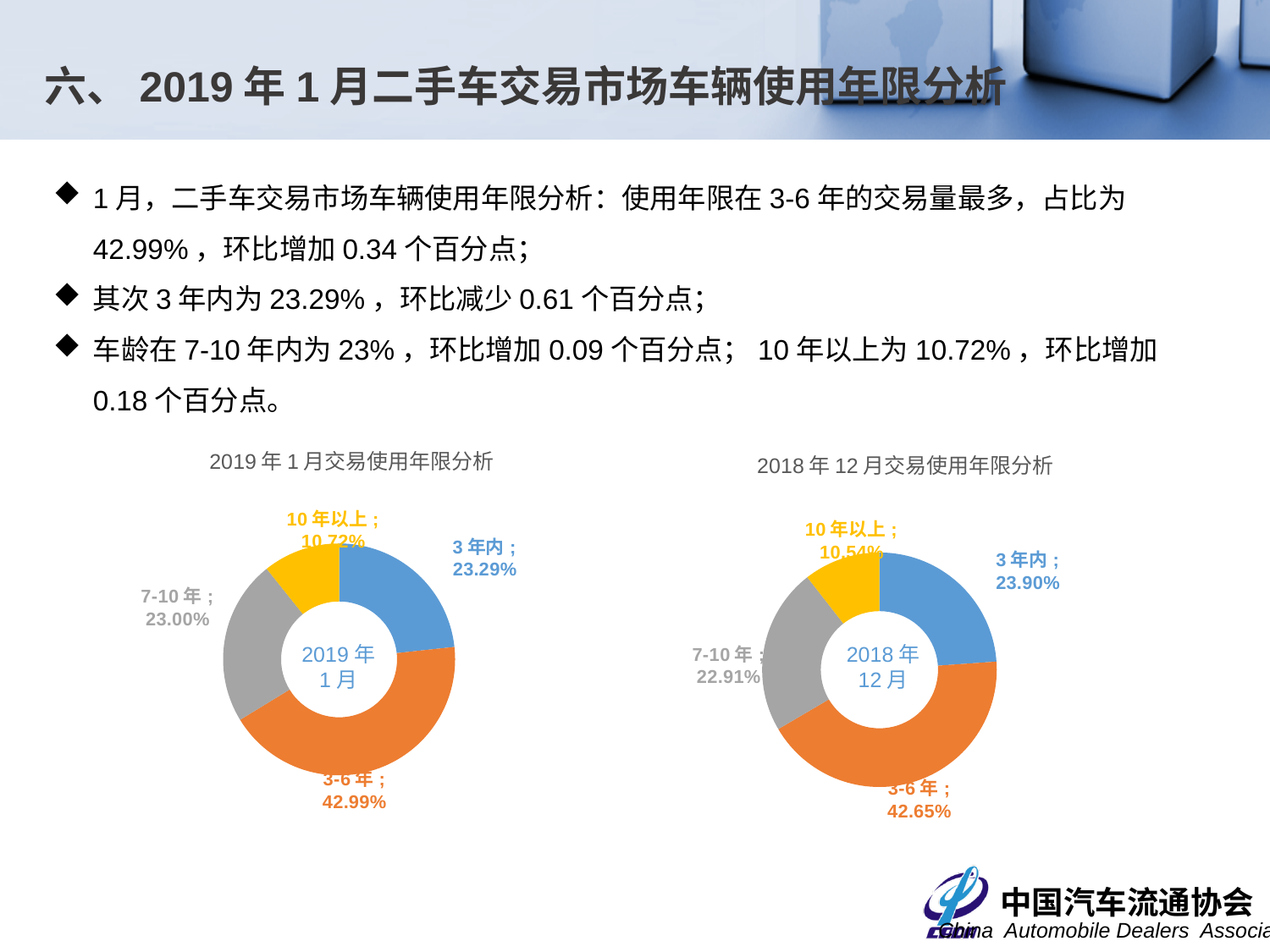

六、2019年1月二手车交易市场车辆使用年限分析
1月，二手车交易市场车辆使用年限分析：使用年限在3-6年的交易量最多，占比为42.99%，环比增加0.34个百分点；
其次3年内为23.29%，环比减少0.61个百分点；
车龄在7-10年内为23%，环比增加0.09个百分点；10年以上为10.72%，环比增加0.18个百分点。

### Chart: 2019年1月交易使用年限分析

| Category | 交易数量 |
|---|---|
| 3年内 | 0.23287714690494218 |
| 3-6年 | 0.4298626932558821 |
| 7-10年 | 0.23002532080956464 |
| 10年以上 | 0.10723483902961108 |

### Chart: 2018年12月交易使用年限分析

| Category | 交易数量 |
|---|---|
| 3年内 | 0.2389778793559825 |
| 3-6年 | 0.42650961113475305 |
| 7-10年 | 0.22911535497693952 |
| 10年以上 | 0.10539715453232493 |
2019年
1月
2018年
12月